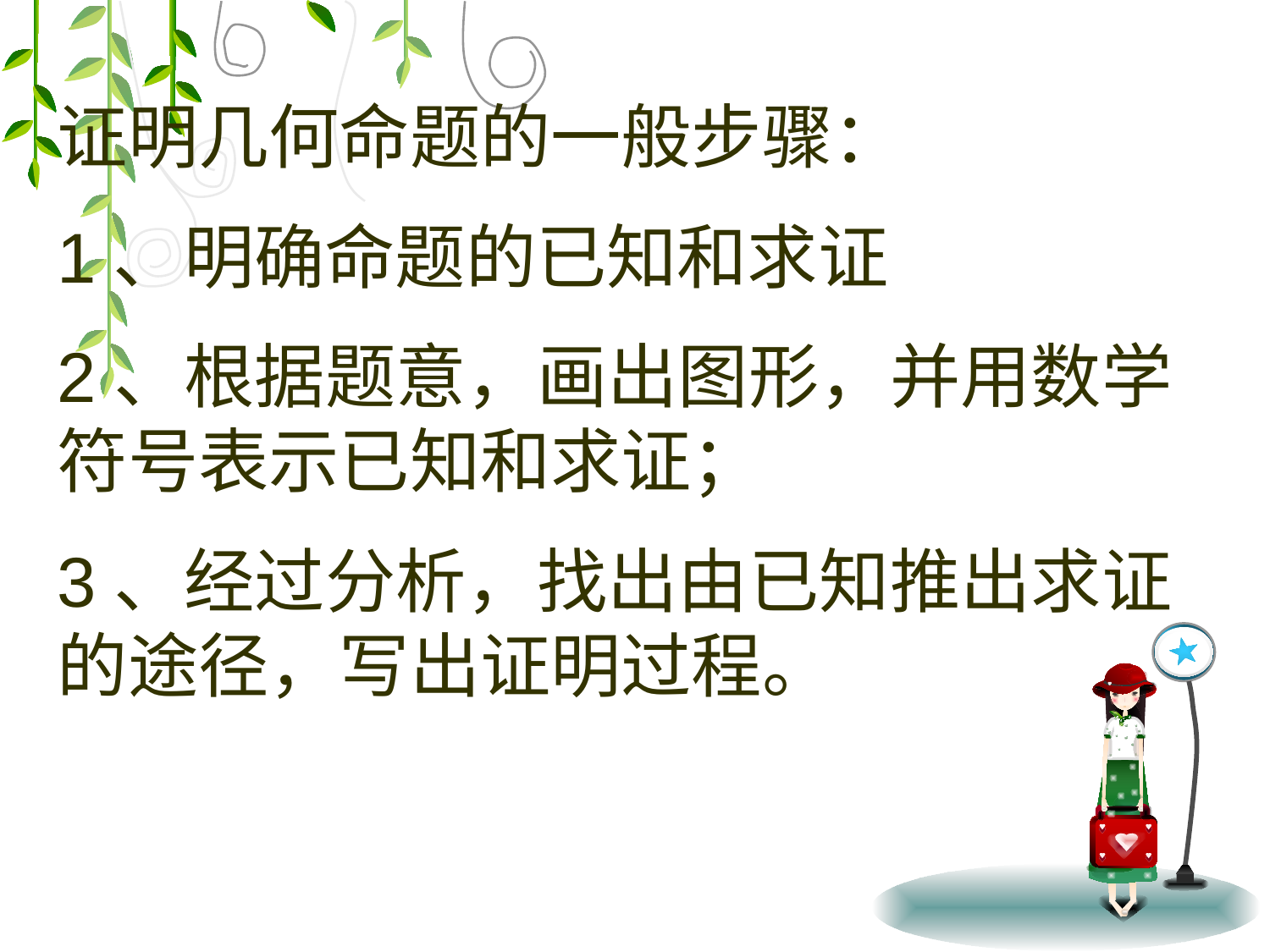

证明几何命题的一般步骤：
1、明确命题的已知和求证
2、根据题意，画出图形，并用数学符号表示已知和求证；
3、经过分析，找出由已知推出求证的途径，写出证明过程。